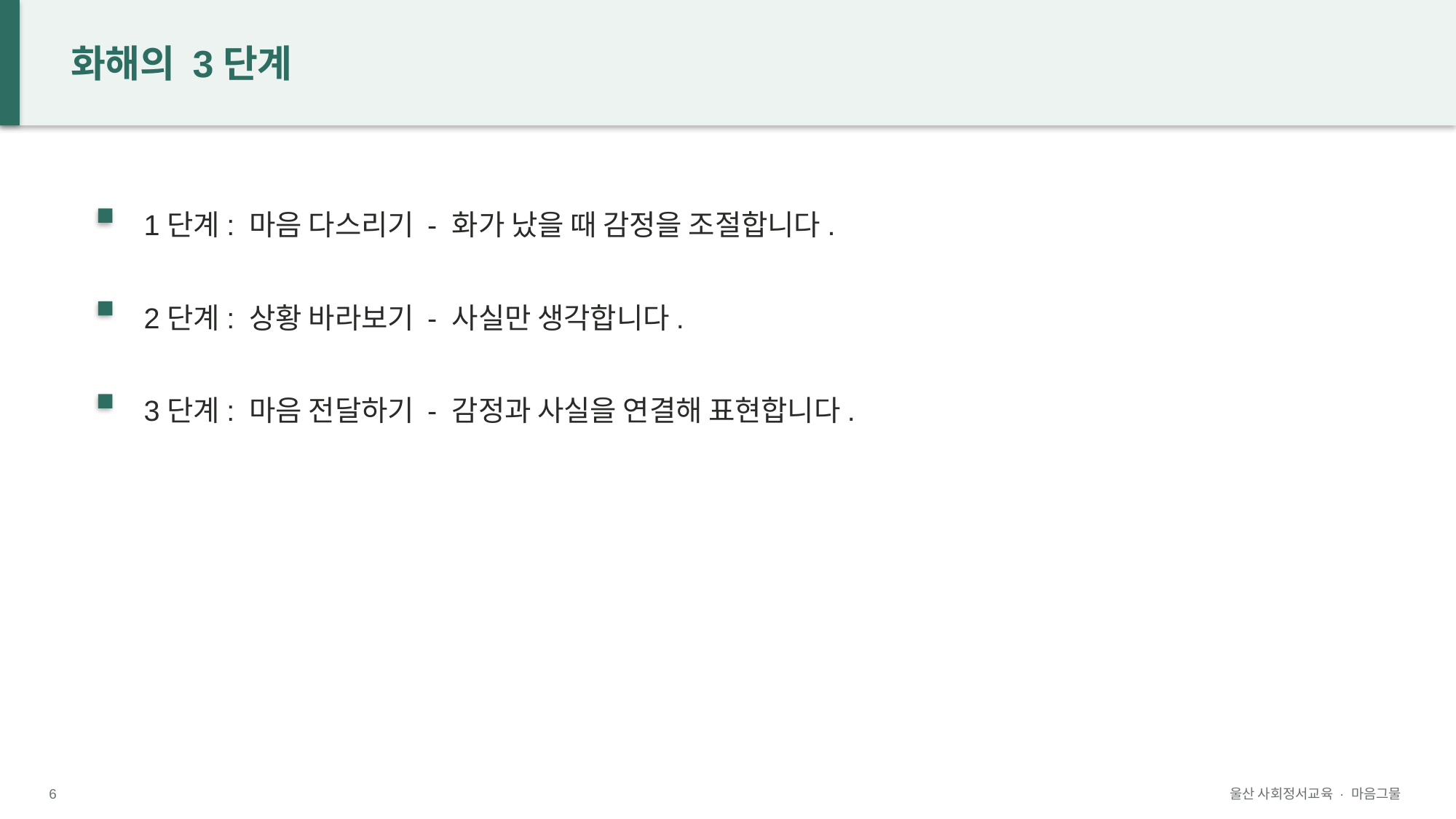

화해의 3단계
1단계: 마음 다스리기 - 화가 났을 때 감정을 조절합니다.

2단계: 상황 바라보기 - 사실만 생각합니다.

3단계: 마음 전달하기 - 감정과 사실을 연결해 표현합니다.

6
울산 사회정서교육 · 마음그물